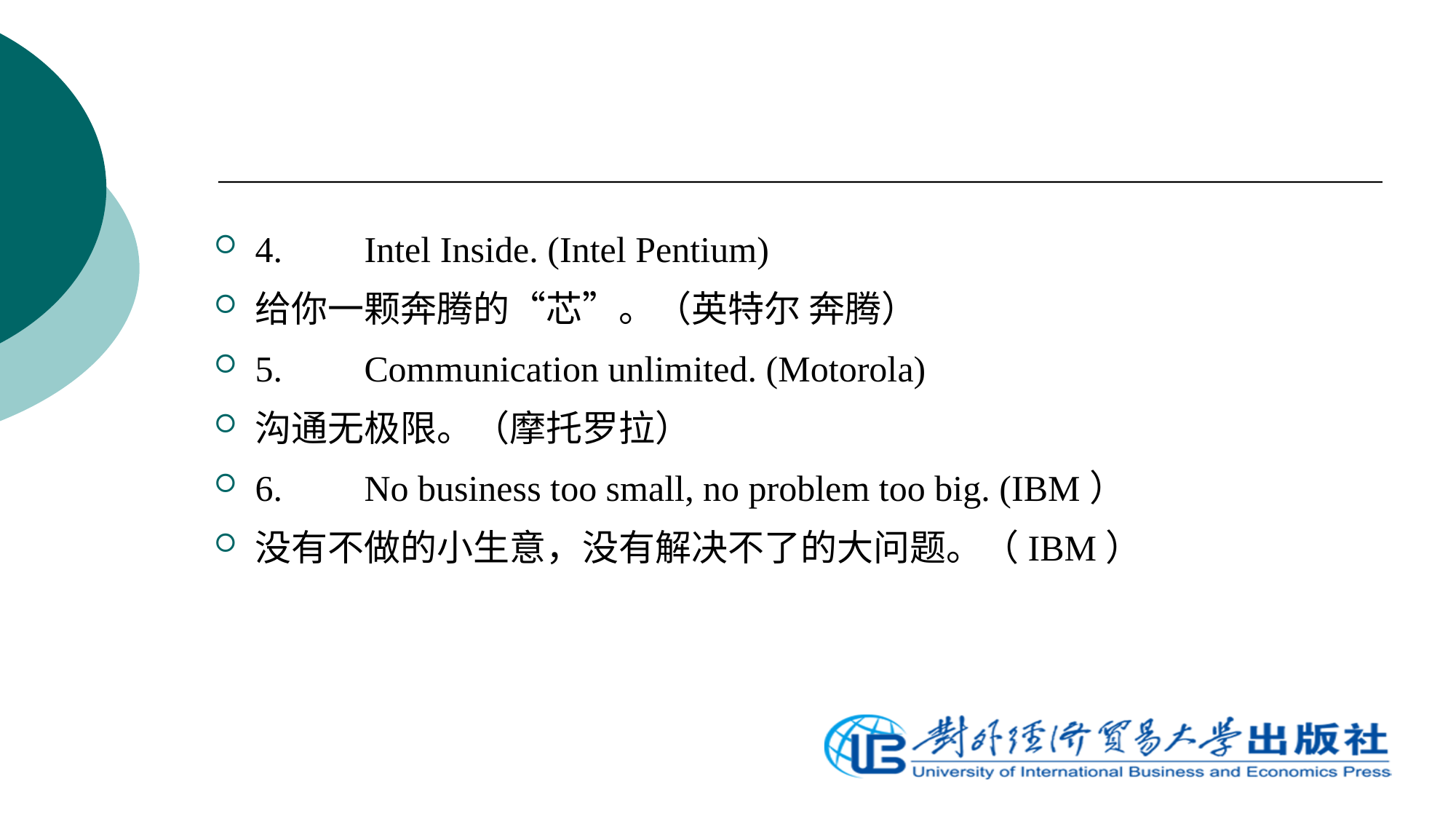

4.	Intel Inside. (Intel Pentium)
给你一颗奔腾的“芯”。（英特尔 奔腾）
5.	Communication unlimited. (Motorola)
沟通无极限。（摩托罗拉）
6.	No business too small, no problem too big. (IBM）
没有不做的小生意，没有解决不了的大问题。（IBM）